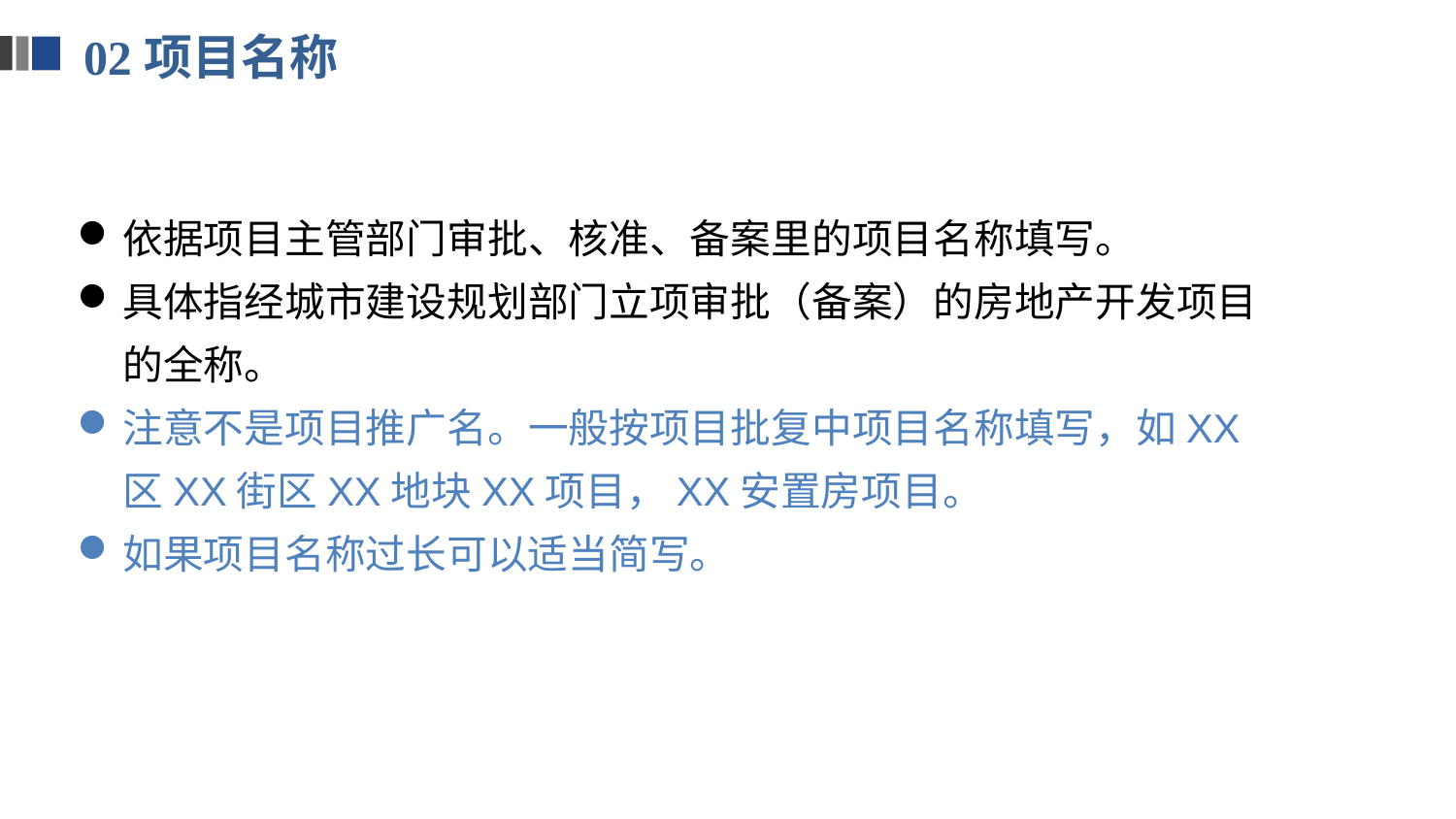

02项目名称

依据项目主管部门审批、核准、备案里的项目名称填写。
具体指经城市建设规划部门立项审批（备案）的房地产开发项目的全称。
注意不是项目推广名。一般按项目批复中项目名称填写，如XX区XX街区XX地块XX项目，XX安置房项目。
如果项目名称过长可以适当简写。